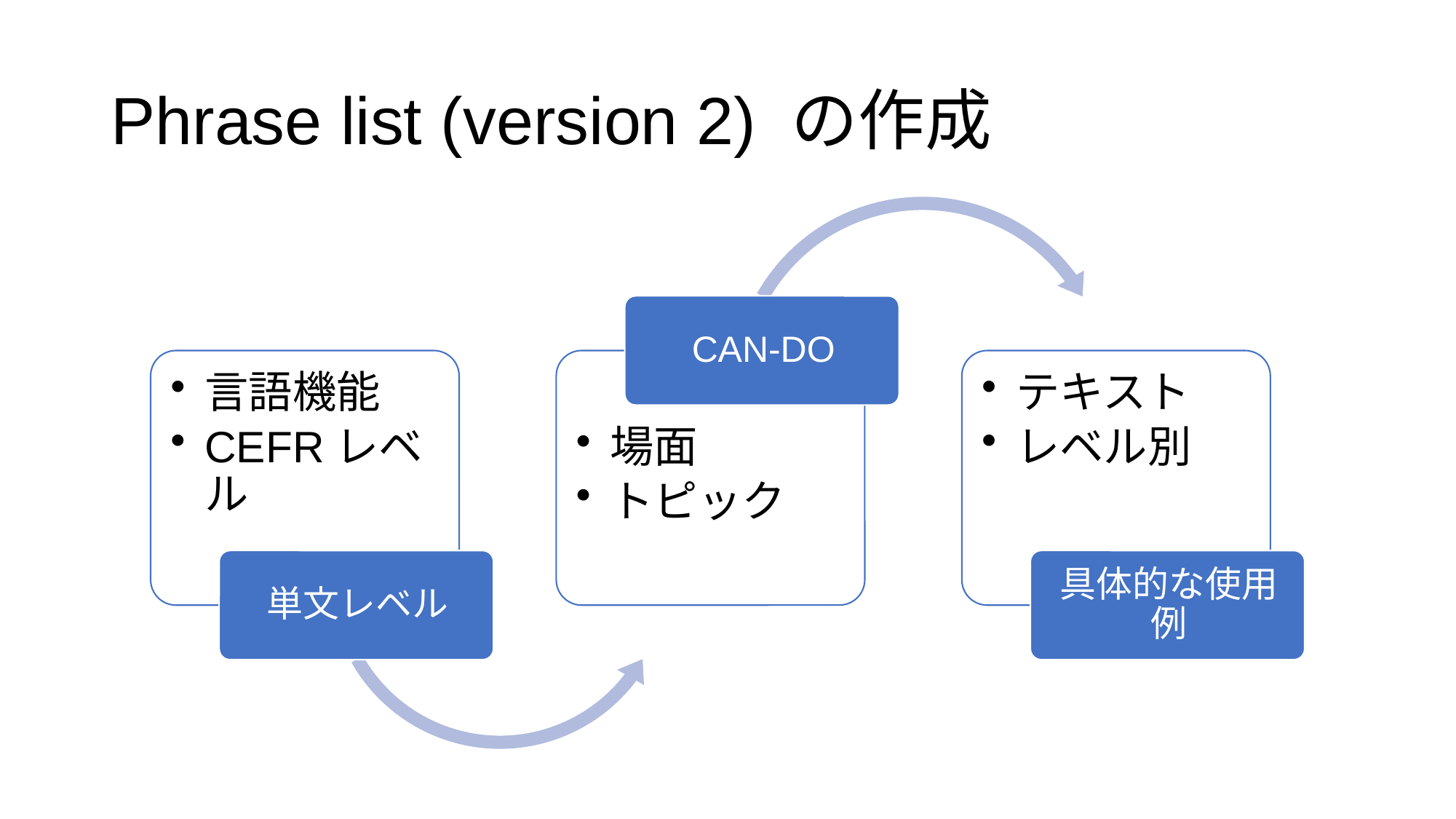

# Phrase list (version 2) の作成
言語機能
CEFRレベル
単文レベル
場面
トピック
CAN-DO
テキスト
レベル別
具体的な使用例